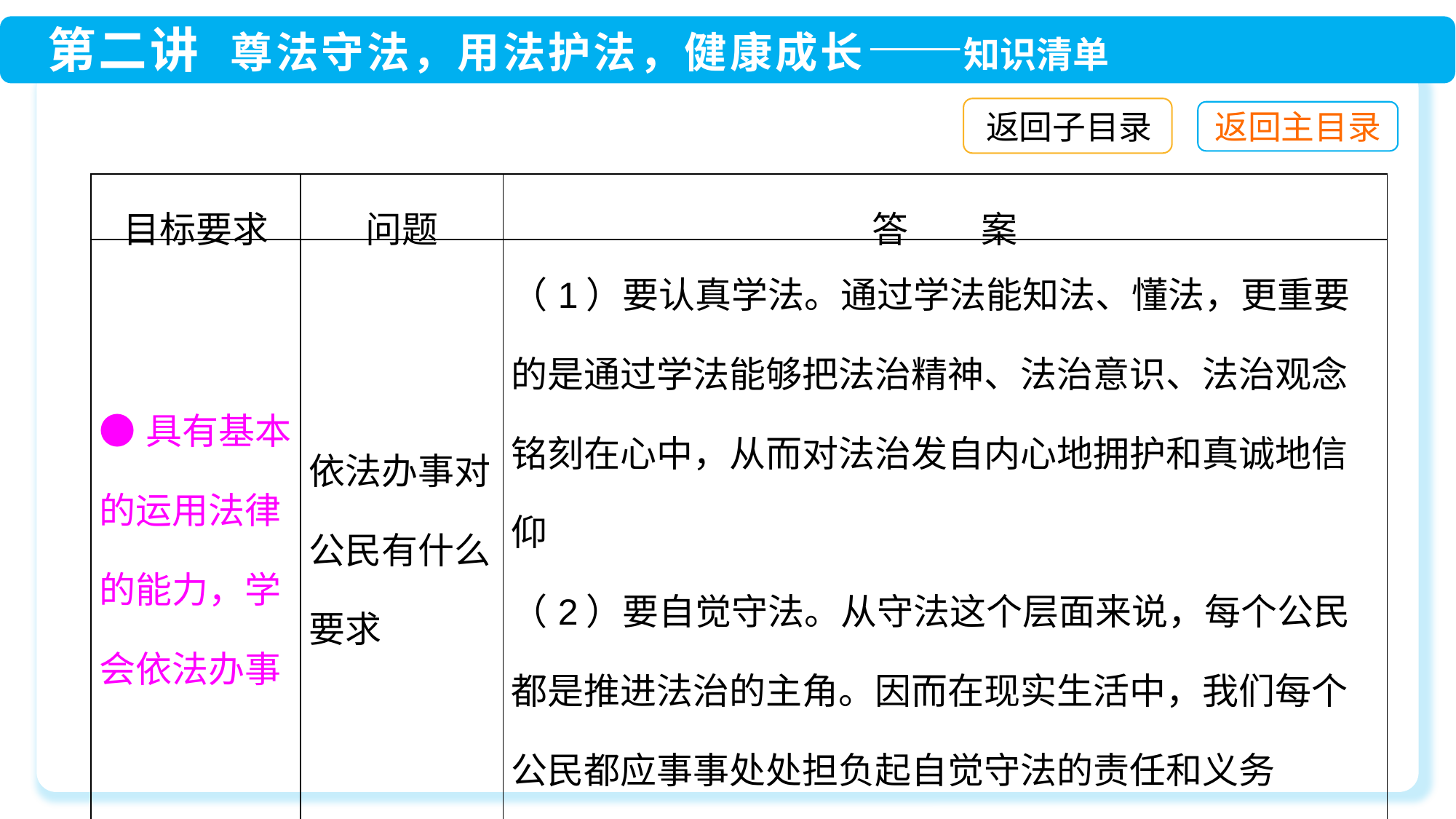

返回子目录
| 目标要求 | 问题 | 答　　案 |
| --- | --- | --- |
| ●具有基本的运用法律的能力，学会依法办事 | 依法办事对公民有什么要求 | （1）要认真学法。通过学法能知法、懂法，更重要的是通过学法能够把法治精神、法治意识、法治观念铭刻在心中，从而对法治发自内心地拥护和真诚地信仰 （2）要自觉守法。从守法这个层面来说，每个公民都是推进法治的主角。因而在现实生活中，我们每个公民都应事事处处担负起自觉守法的责任和义务 （3）要敢于护法。每个公民不仅要做法治的忠实崇尚者、自觉遵守者，还应当好法治的坚定捍卫者 |